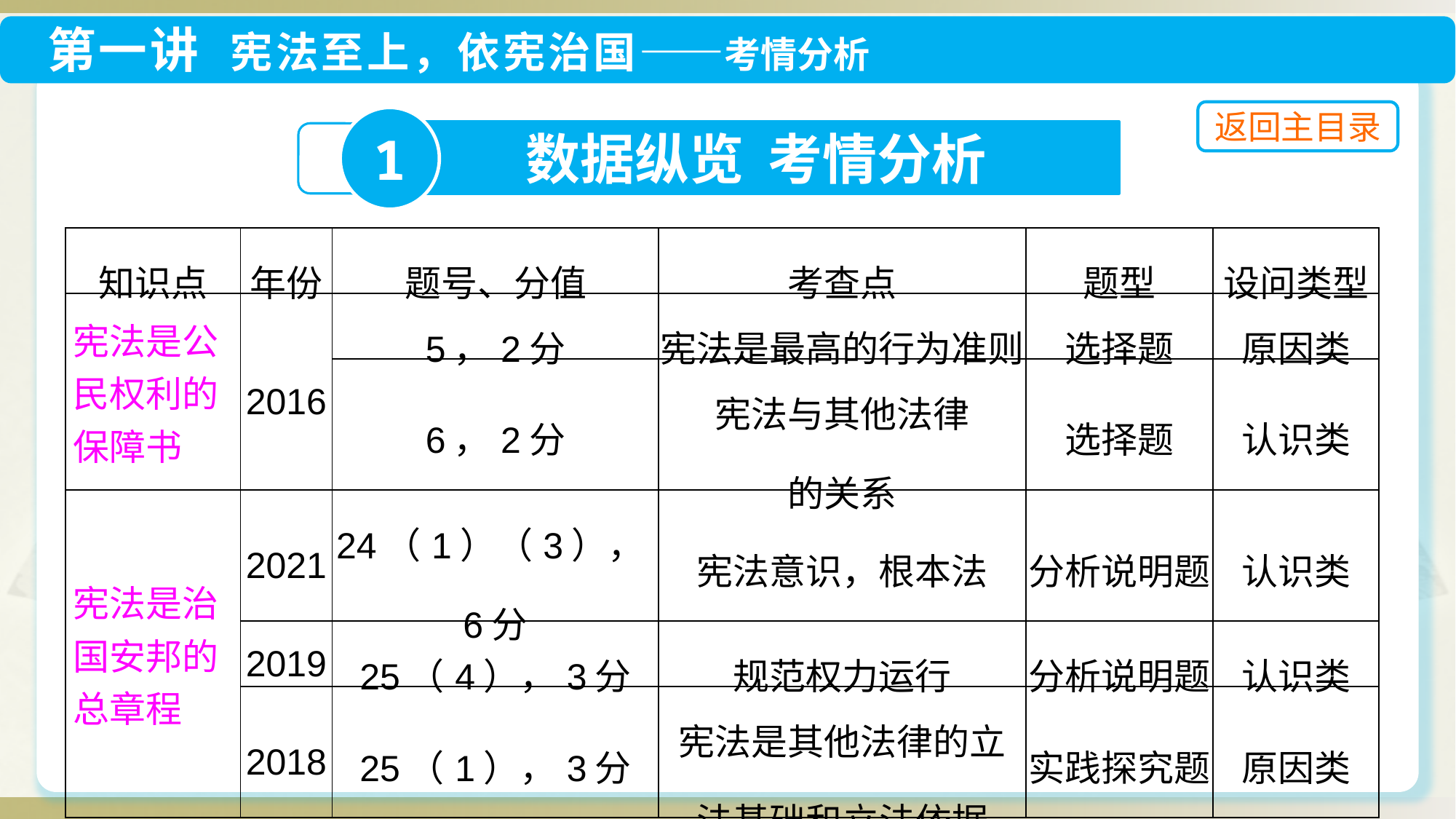

1
数据纵览  考情分析

| 知识点 | 年份 | 题号、分值 | 考查点 | 题型 | 设问类型 |
| --- | --- | --- | --- | --- | --- |
| 宪法是公民权利的保障书 | 2016 | 5，2分 | 宪法是最高的行为准则 | 选择题 | 原因类 |
|  |  | 6，2分 | 宪法与其他法律 的关系 | 选择题 | 认识类 |
| 宪法是治国安邦的总章程 | 2021 | 24（1）（3），6分 | 宪法意识，根本法 | 分析说明题 | 认识类 |
|  | 2019 | 25（4），3分 | 规范权力运行 | 分析说明题 | 认识类 |
|  | 2018 | 25（1），3分 | 宪法是其他法律的立 法基础和立法依据 | 实践探究题 | 原因类 |